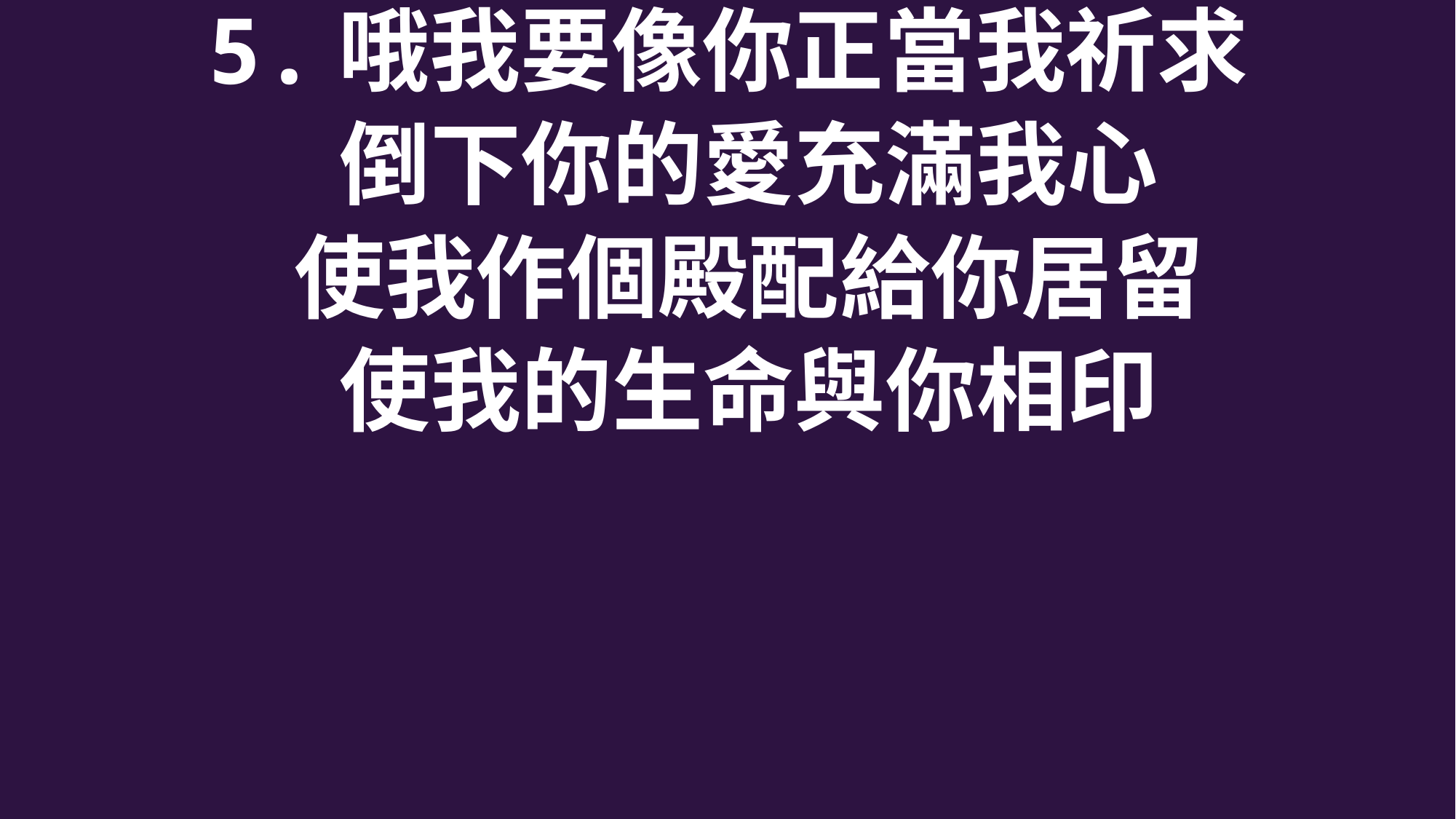

5.哦我要像你正當我祈求
 倒下你的愛充滿我心
 使我作個殿配給你居留
 使我的生命與你相印